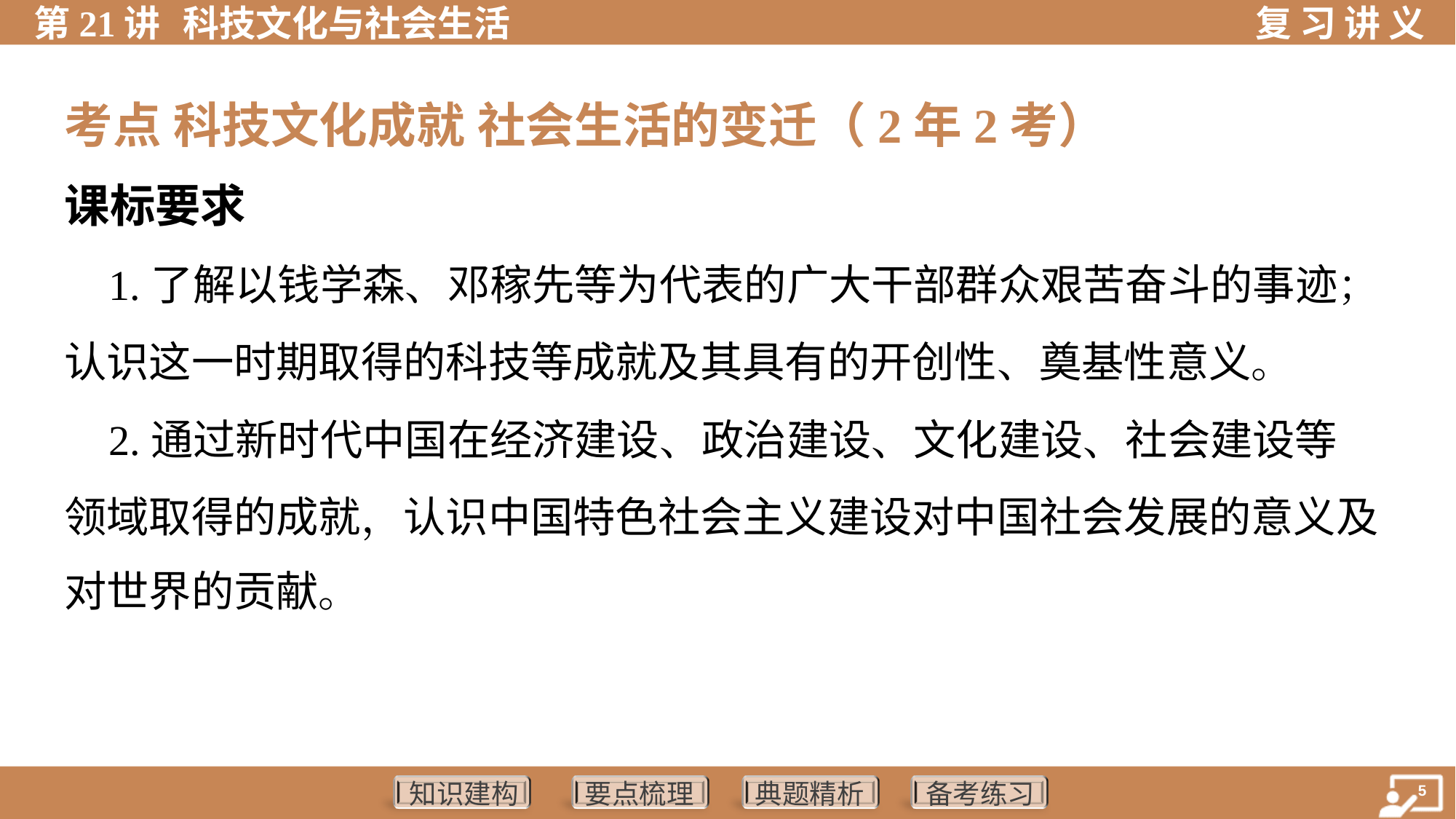

考点 科技文化成就 社会生活的变迁（2年2考）
课标要求
    1.了解以钱学森、邓稼先等为代表的广大干部群众艰苦奋斗的事迹；
认识这一时期取得的科技等成就及其具有的开创性、奠基性意义。
    2.通过新时代中国在经济建设、政治建设、文化建设、社会建设等
领域取得的成就，认识中国特色社会主义建设对中国社会发展的意义及
对世界的贡献。